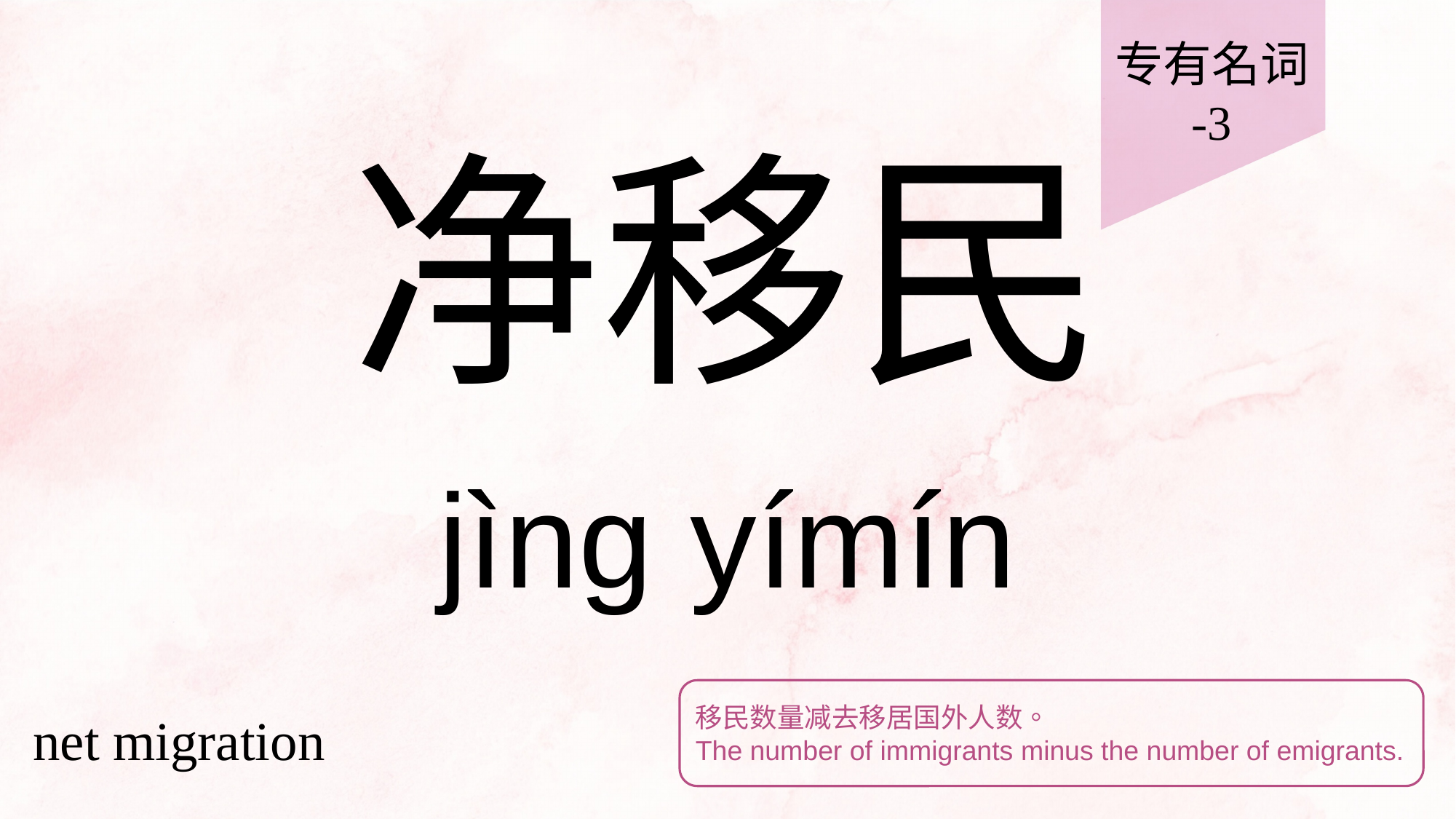

专有名词
-3
# 净移民
jìng yímín
移民数量减去移居国外人数。
The number of immigrants minus the number of emigrants.
net migration